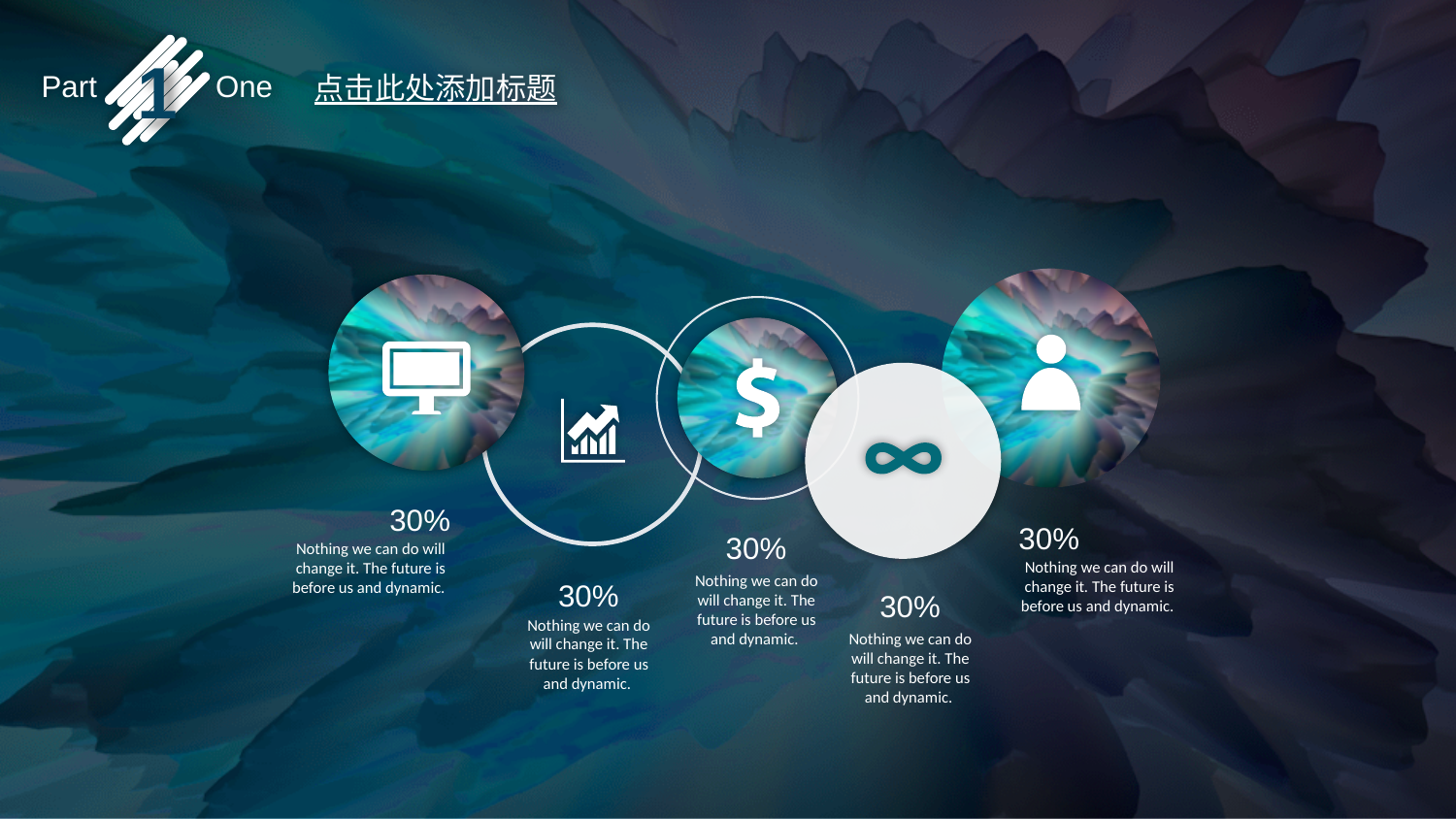

1
Part              One
点击此处添加标题

30%
Nothing we can do will change it. The future is before us and dynamic.
30%
Nothing we can do will change it. The future is before us and dynamic.
30%
Nothing we can do will change it. The future is before us and dynamic.
30%
Nothing we can do will change it. The future is before us and dynamic.
30%
Nothing we can do will change it. The future is before us and dynamic.